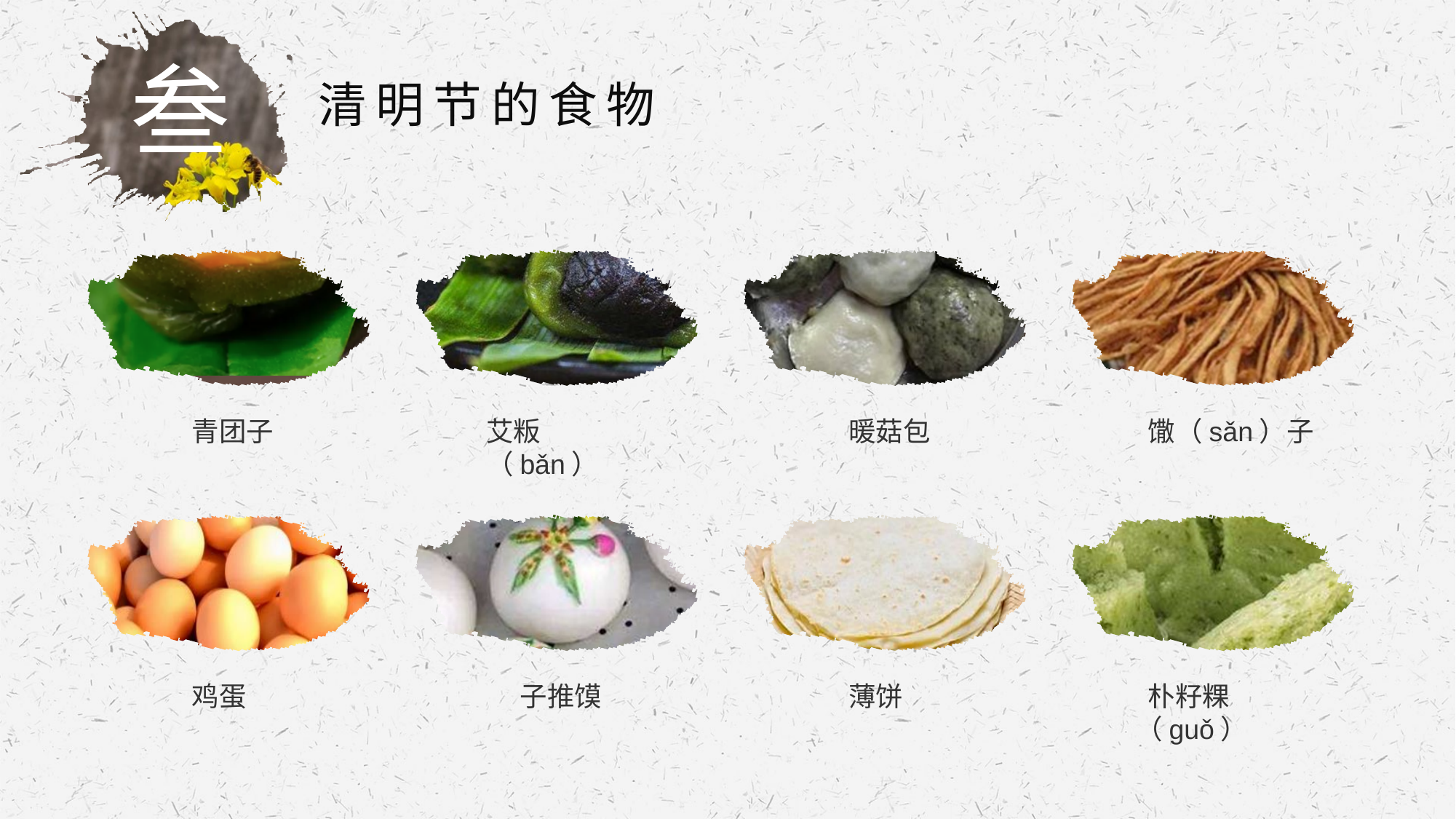

叁
清明节的食物

 馓（sǎn）子
暖菇包
艾粄（bǎn）
青团子

 朴籽粿（guǒ）
薄饼
子推馍
鸡蛋